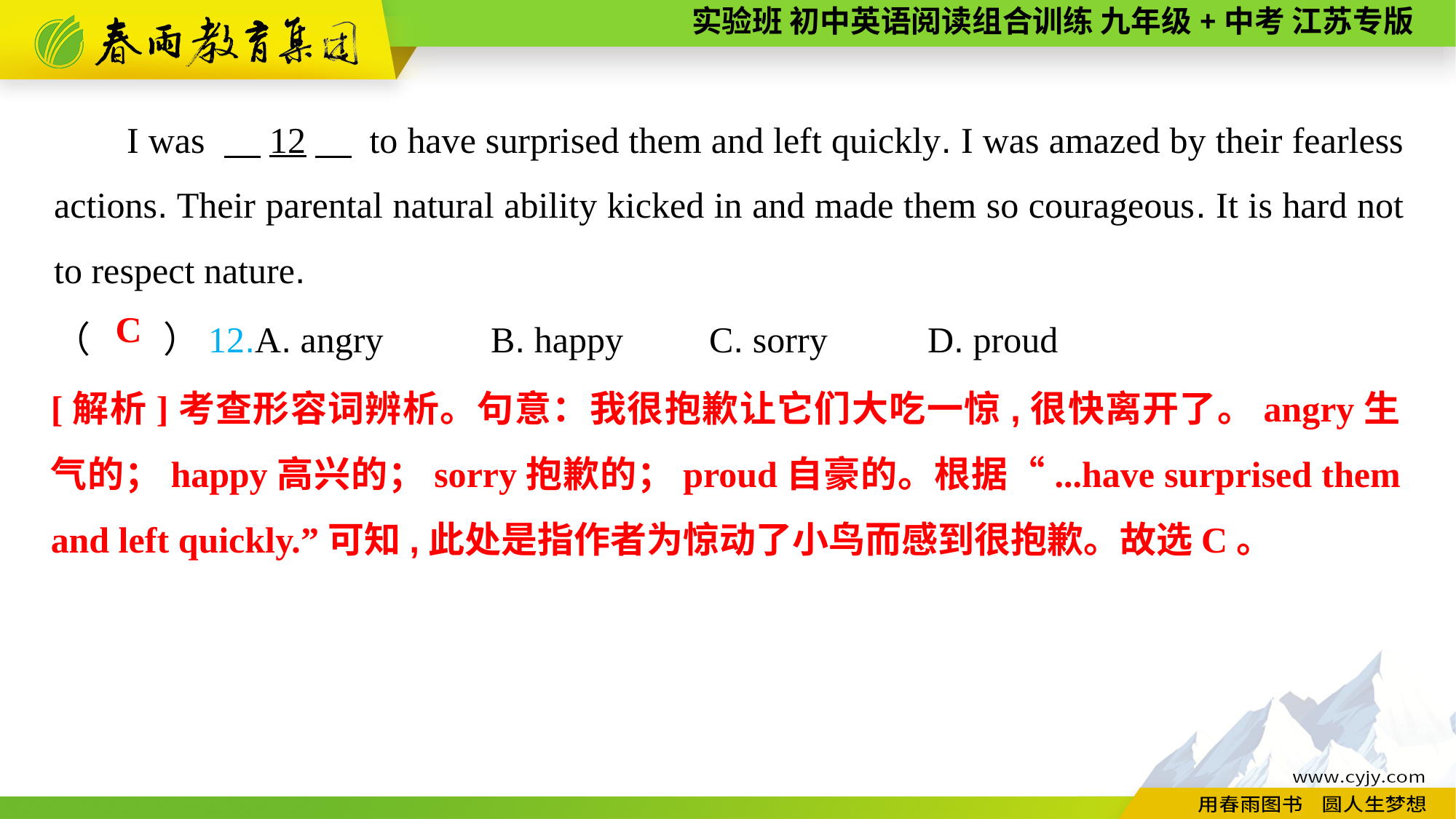

I was 　12　 to have surprised them and left quickly. I was amazed by their fearless actions. Their parental natural ability kicked in and made them so courageous. It is hard not to respect nature.
（　　）12.A. angry	B. happy	C. sorry	D. proud
C
[解析]考查形容词辨析。句意：我很抱歉让它们大吃一惊,很快离开了。angry生气的；happy高兴的；sorry抱歉的；proud自豪的。根据“...have surprised them and left quickly.”可知,此处是指作者为惊动了小鸟而感到很抱歉。故选C。